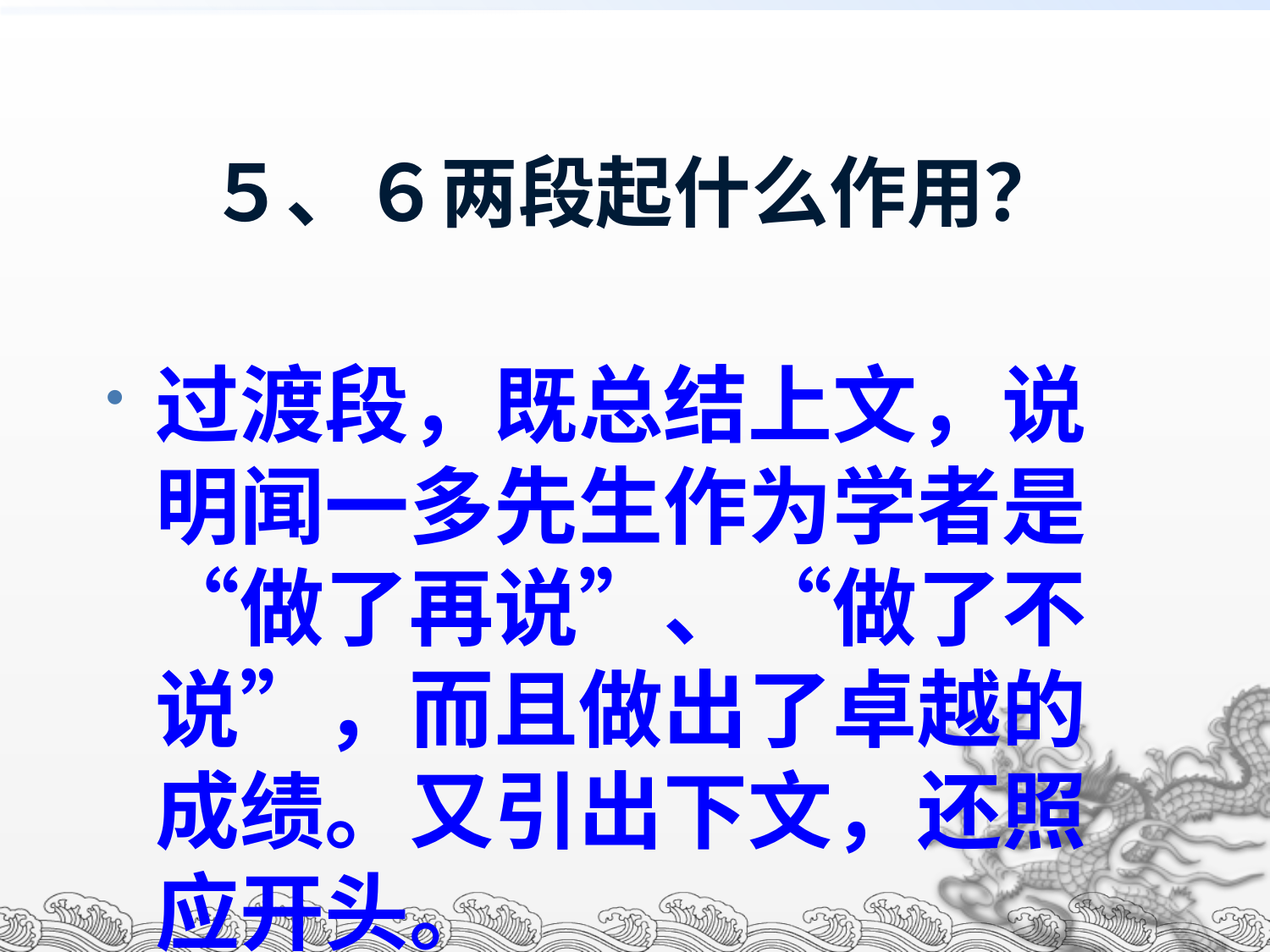

# ５、６两段起什么作用？
过渡段，既总结上文，说明闻一多先生作为学者是“做了再说”、“做了不说”，而且做出了卓越的成绩。又引出下文，还照应开头。